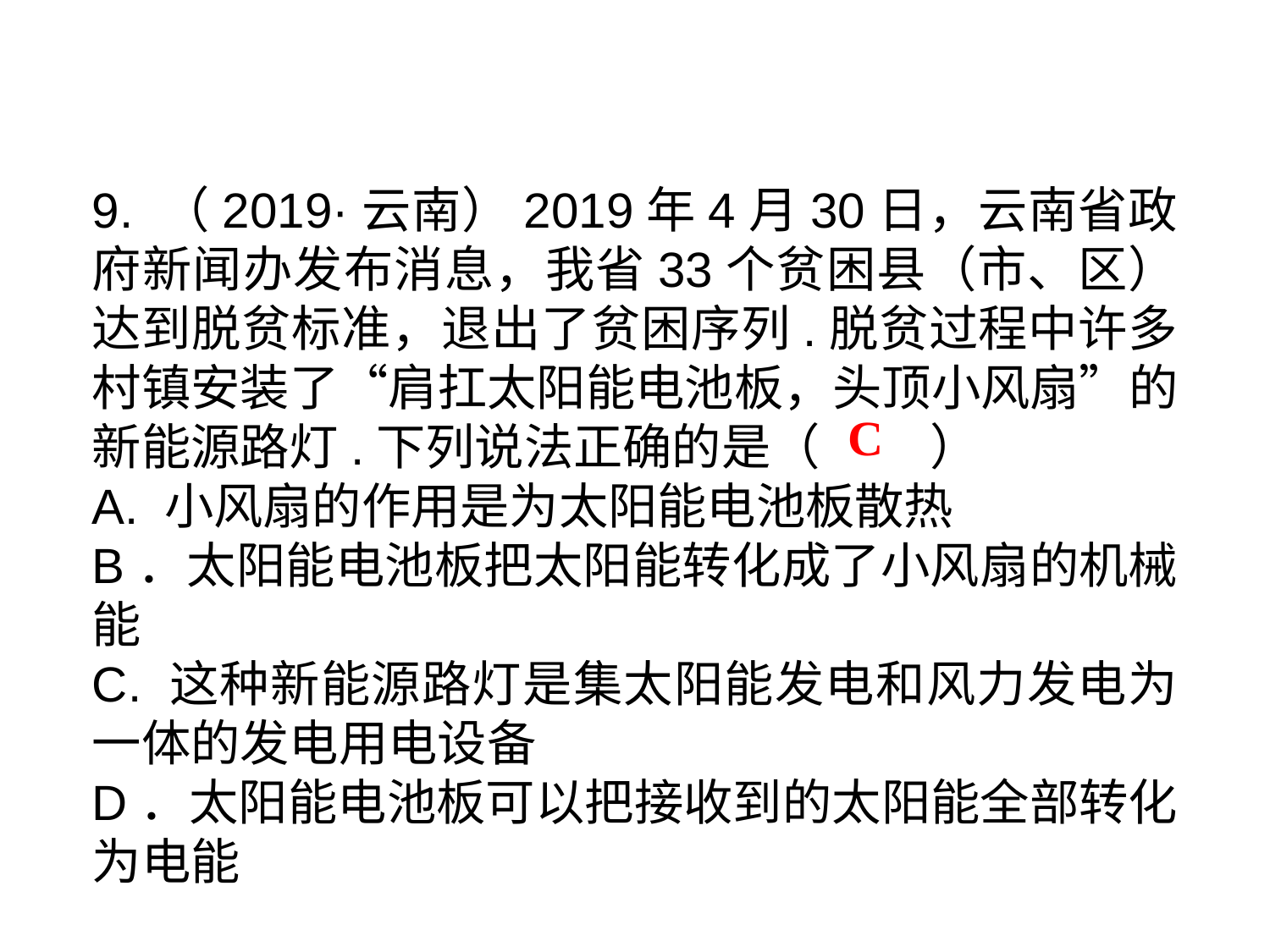

9. （2019·云南）2019年4月30日，云南省政府新闻办发布消息，我省33个贫困县（市、区）达到脱贫标准，退出了贫困序列.脱贫过程中许多村镇安装了“肩扛太阳能电池板，头顶小风扇”的新能源路灯.下列说法正确的是（　 　）
A. 小风扇的作用是为太阳能电池板散热
B．太阳能电池板把太阳能转化成了小风扇的机械能
C. 这种新能源路灯是集太阳能发电和风力发电为一体的发电用电设备
D．太阳能电池板可以把接收到的太阳能全部转化为电能
C